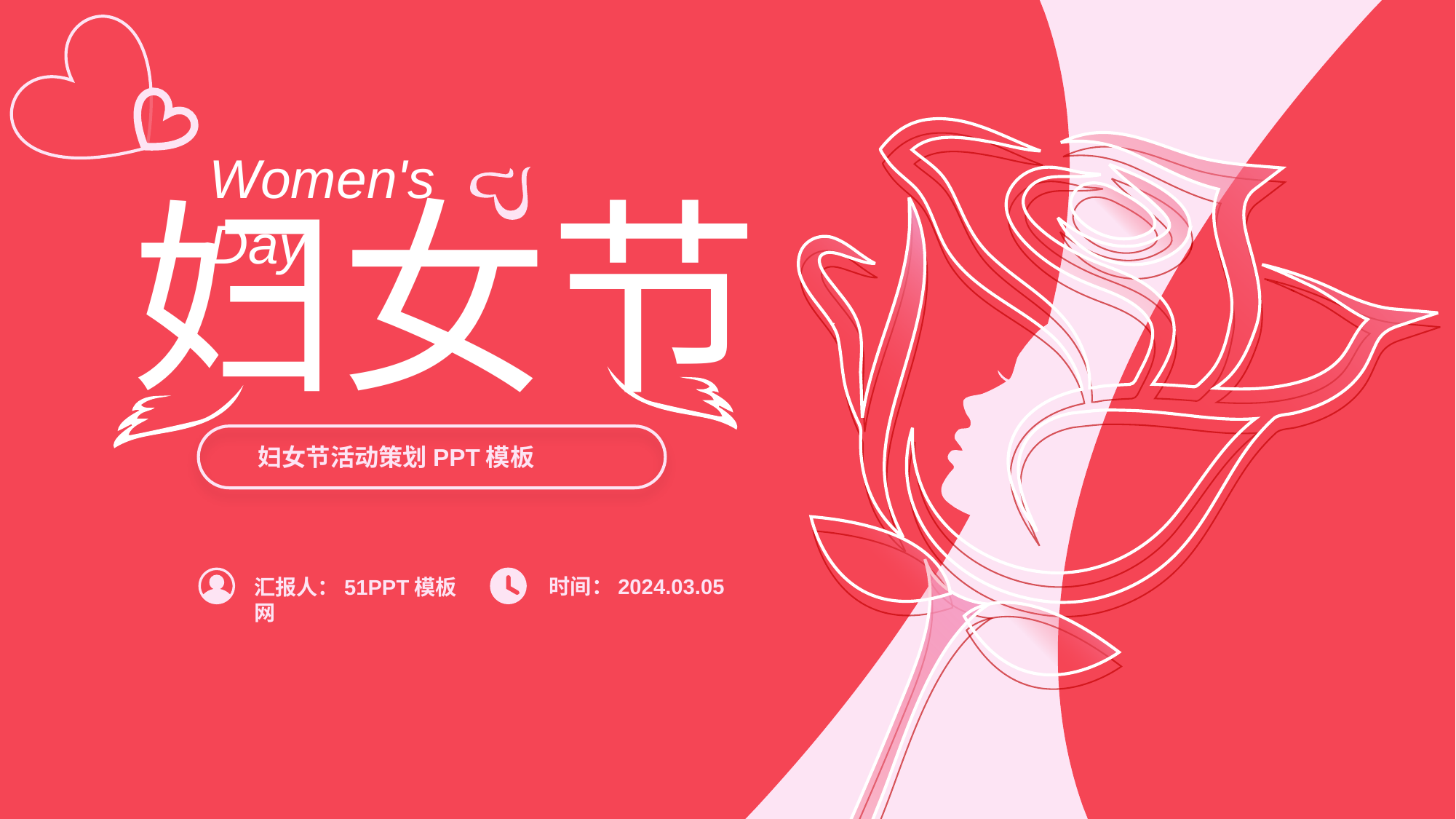

3.8

Women's Day
妇女节

妇女节活动策划PPT模板
时间：2024.03.05

汇报人：51PPT模板网